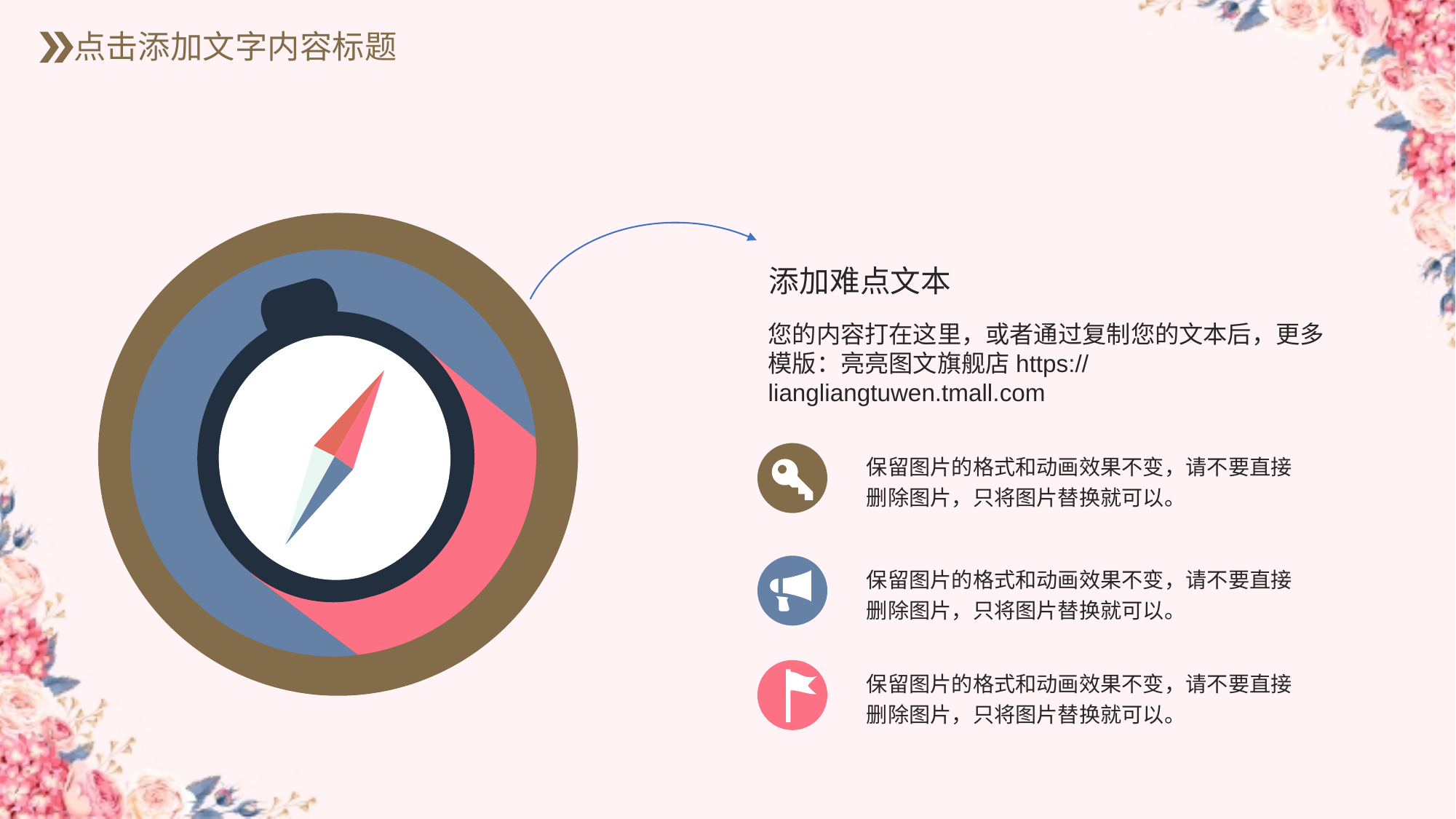

点击添加文字内容标题

添加难点文本
您的内容打在这里，或者通过复制您的文本后，更多模版：亮亮图文旗舰店https://liangliangtuwen.tmall.com

保留图片的格式和动画效果不变，请不要直接删除图片，只将图片替换就可以。

保留图片的格式和动画效果不变，请不要直接删除图片，只将图片替换就可以。

保留图片的格式和动画效果不变，请不要直接删除图片，只将图片替换就可以。